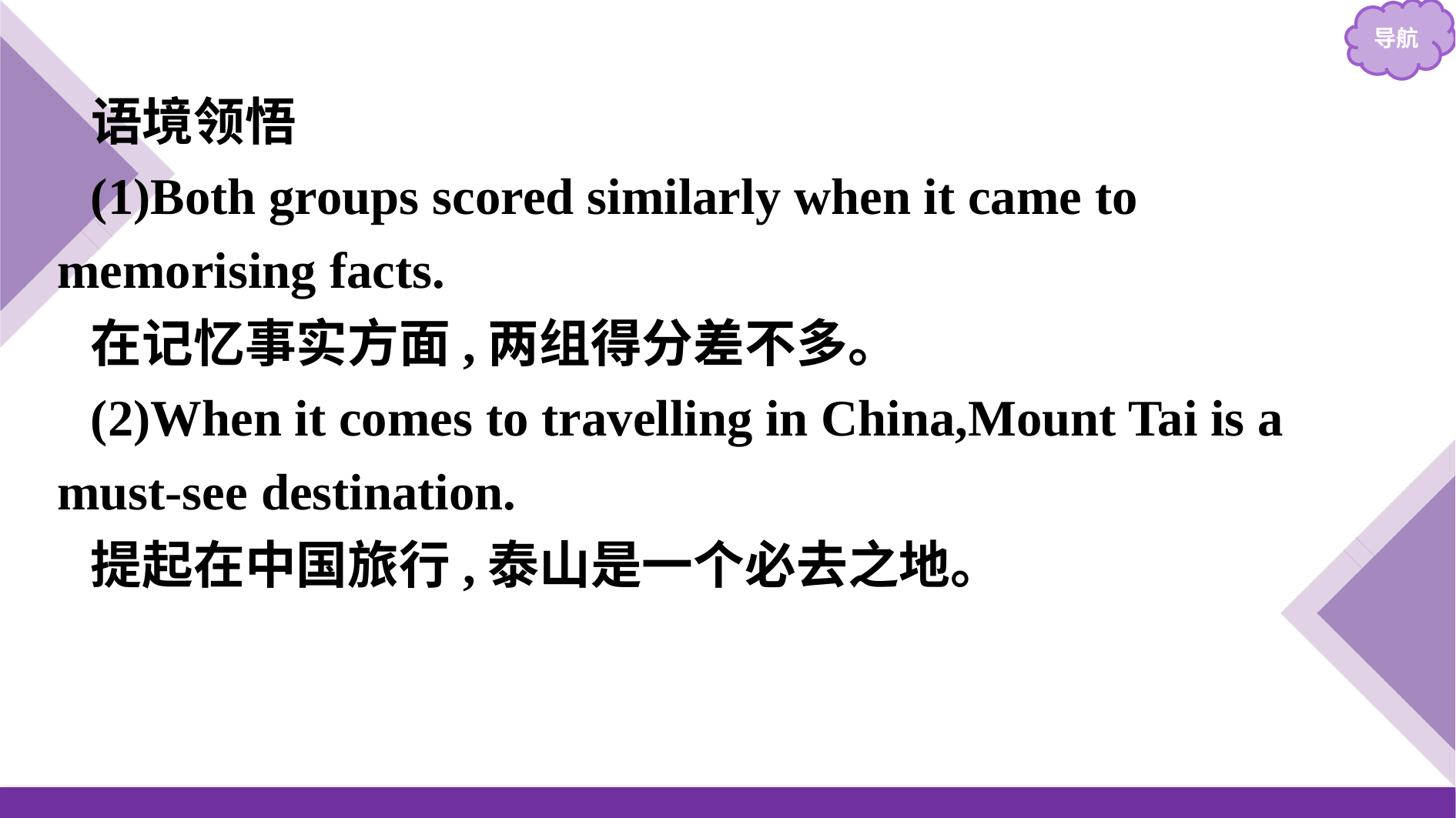

语境领悟
(1)Both groups scored similarly when it came to memorising facts.
在记忆事实方面,两组得分差不多。
(2)When it comes to travelling in China,Mount Tai is a must-see destination.
提起在中国旅行,泰山是一个必去之地。